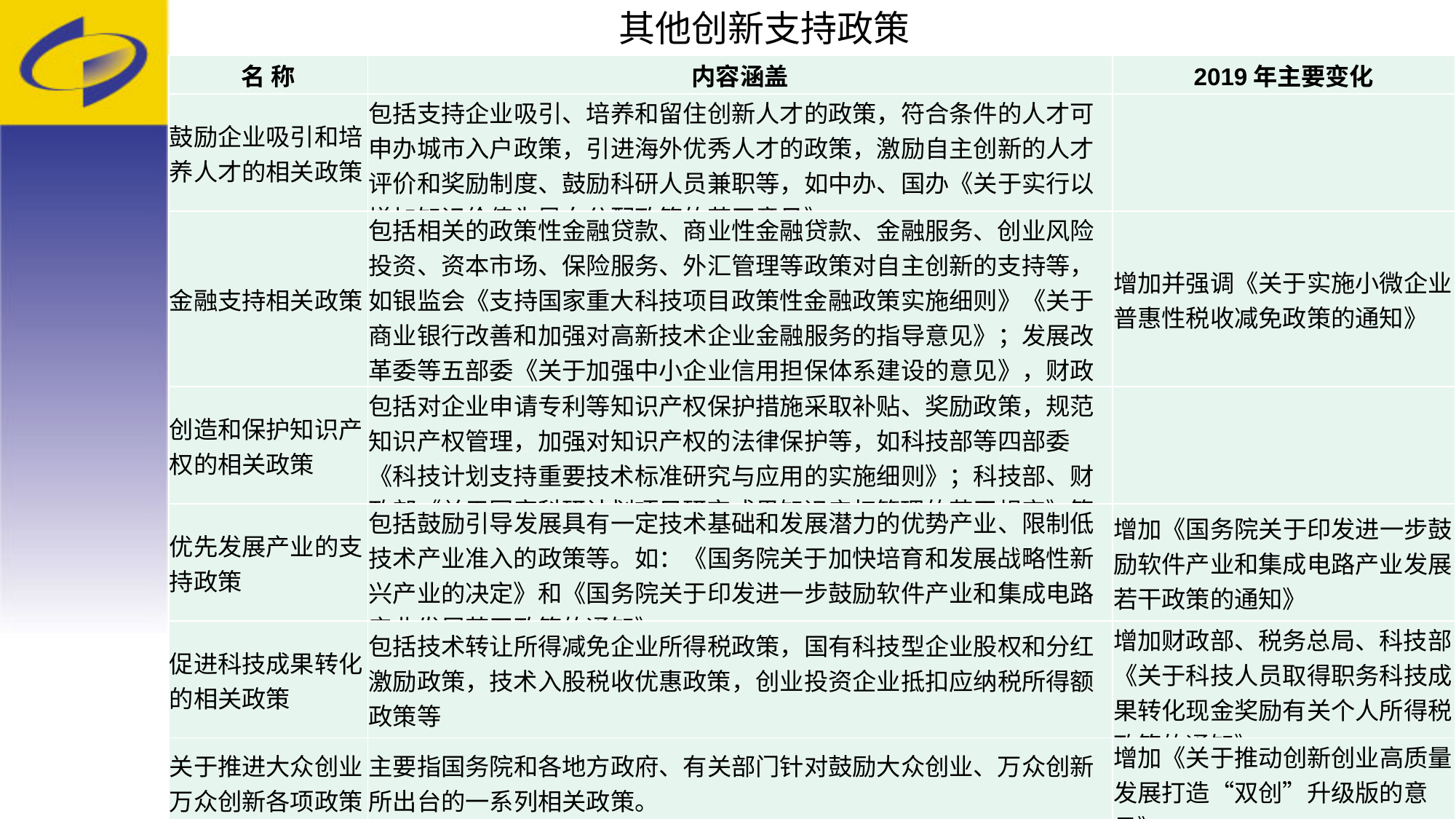

其他创新支持政策
| 名 称 | 内容涵盖 | 2019年主要变化 |
| --- | --- | --- |
| 鼓励企业吸引和培养人才的相关政策 | 包括支持企业吸引、培养和留住创新人才的政策，符合条件的人才可申办城市入户政策，引进海外优秀人才的政策，激励自主创新的人才评价和奖励制度、鼓励科研人员兼职等，如中办、国办《关于实行以增加知识价值为导向分配政策的若干意见》 |  |
| 金融支持相关政策 | 包括相关的政策性金融贷款、商业性金融贷款、金融服务、创业风险投资、资本市场、保险服务、外汇管理等政策对自主创新的支持等，如银监会《支持国家重大科技项目政策性金融政策实施细则》《关于商业银行改善和加强对高新技术企业金融服务的指导意见》；发展改革委等五部委《关于加强中小企业信用担保体系建设的意见》，财政部、国家税务总局《关于实施小微企业普惠性税收减免政策的通知》 | 增加并强调《关于实施小微企业普惠性税收减免政策的通知》 |
| 创造和保护知识产权的相关政策 | 包括对企业申请专利等知识产权保护措施采取补贴、奖励政策，规范知识产权管理，加强对知识产权的法律保护等，如科技部等四部委《科技计划支持重要技术标准研究与应用的实施细则》；科技部、财政部《关于国家科研计划项目研究成果知识产权管理的若干规定》等 |  |
| 优先发展产业的支持政策 | 包括鼓励引导发展具有一定技术基础和发展潜力的优势产业、限制低技术产业准入的政策等。如：《国务院关于加快培育和发展战略性新兴产业的决定》和《国务院关于印发进一步鼓励软件产业和集成电路产业发展若干政策的通知》 | 增加《国务院关于印发进一步鼓励软件产业和集成电路产业发展若干政策的通知》 |
| 促进科技成果转化的相关政策 | 包括技术转让所得减免企业所得税政策，国有科技型企业股权和分红激励政策，技术入股税收优惠政策，创业投资企业抵扣应纳税所得额政策等 | 增加财政部、税务总局、科技部《关于科技人员取得职务科技成果转化现金奖励有关个人所得税政策的通知》 |
| 关于推进大众创业万众创新各项政策 | 主要指国务院和各地方政府、有关部门针对鼓励大众创业、万众创新所出台的一系列相关政策。 | 增加《关于推动创新创业高质量发展打造“双创”升级版的意见》 |
40